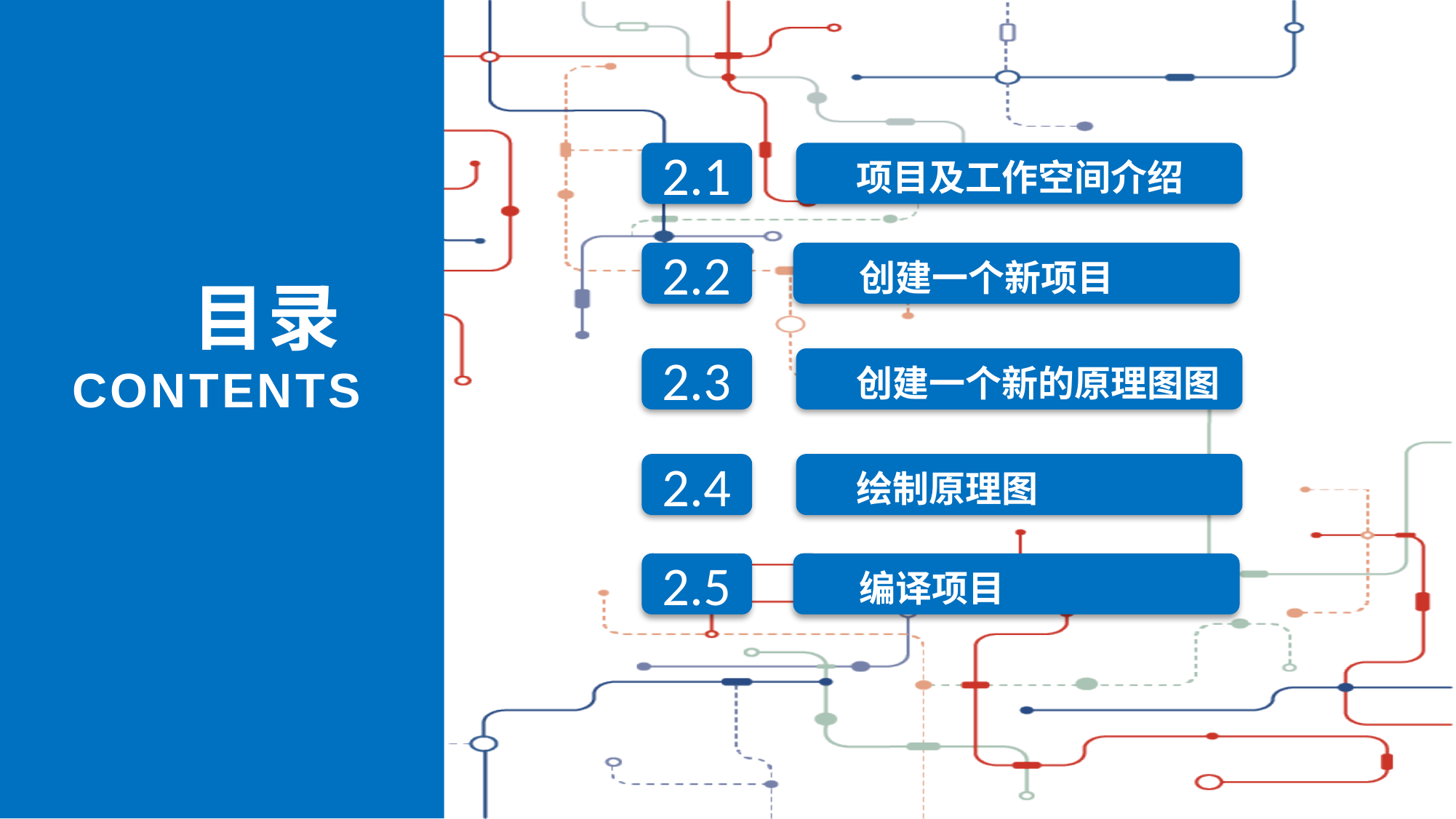

项目及工作空间介绍
2.1
2.2

创建一个新项目
目录
CONTENTS

创建一个新的原理图图
2.3
2.4

绘制原理图
2.5

编译项目